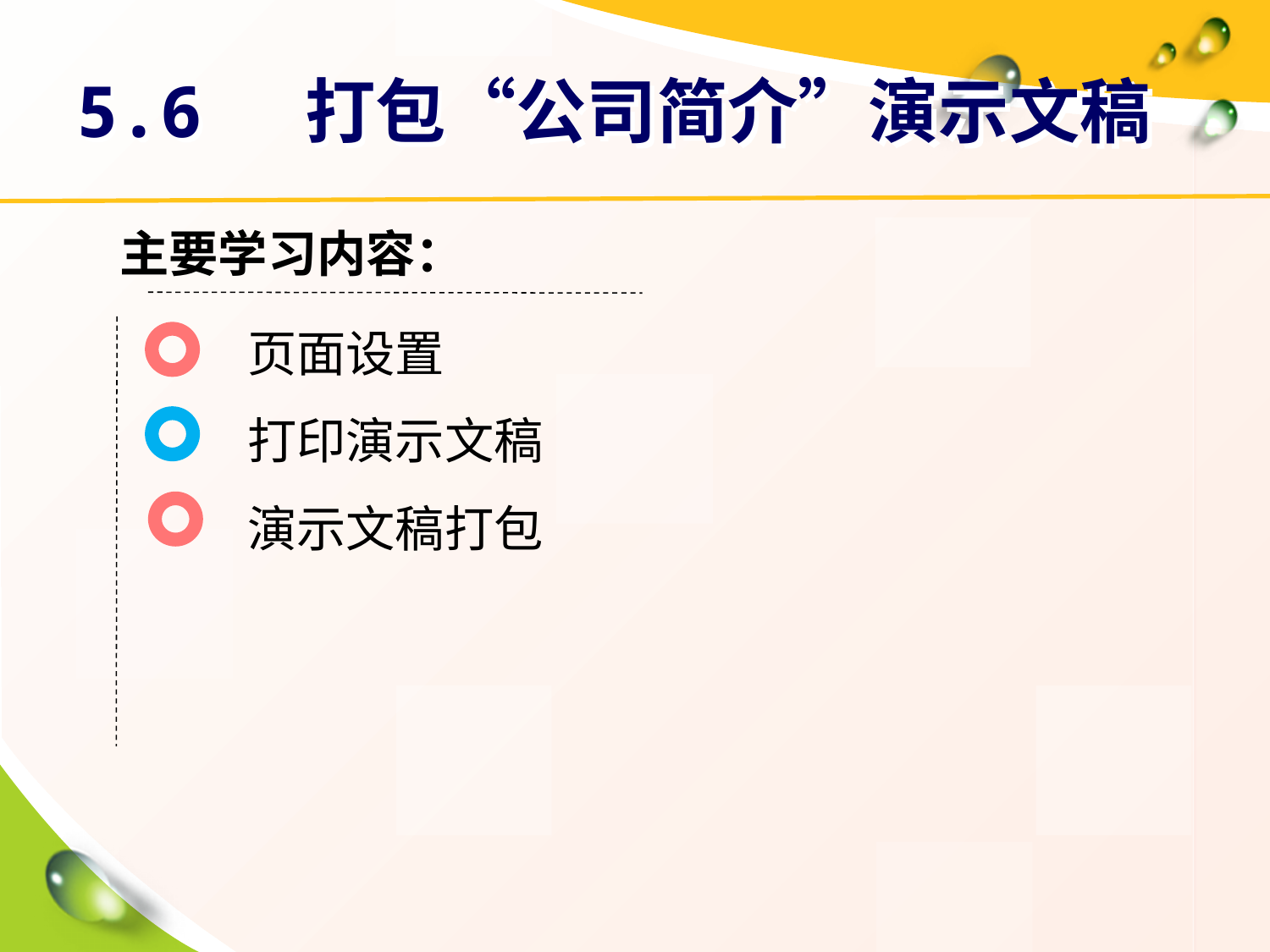

# 5.6  打包“公司简介”演示文稿

主要学习内容：

页面设置

打印演示文稿

演示文稿打包